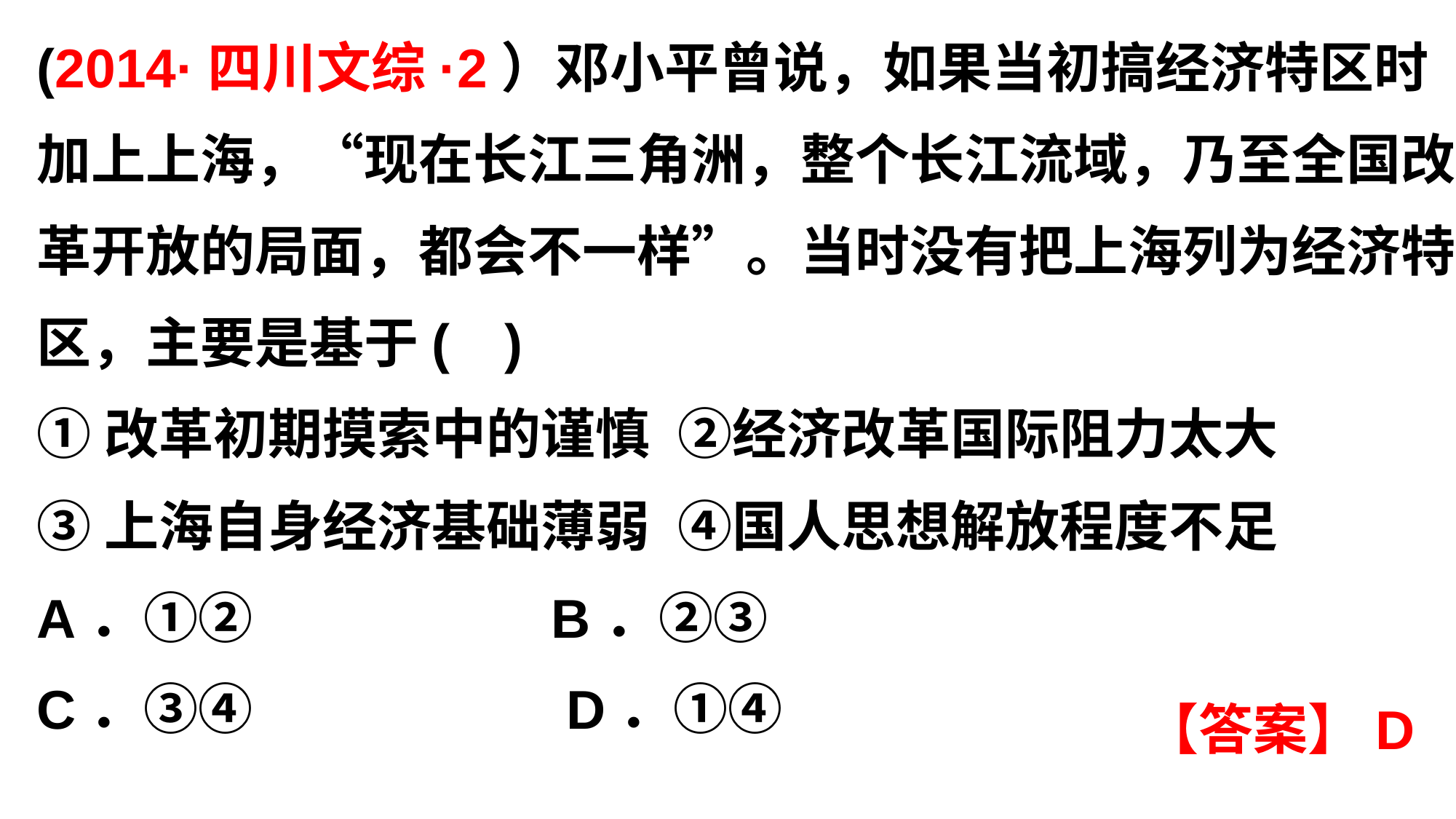

(2014·四川文综·2）邓小平曾说，如果当初搞经济特区时加上上海，“现在长江三角洲，整个长江流域，乃至全国改革开放的局面，都会不一样”。当时没有把上海列为经济特区，主要是基于(  )
①改革初期摸索中的谨慎 ②经济改革国际阻力太大
③上海自身经济基础薄弱 ④国人思想解放程度不足
A．①②           B．②③
C．③④           D．①④
【答案】D